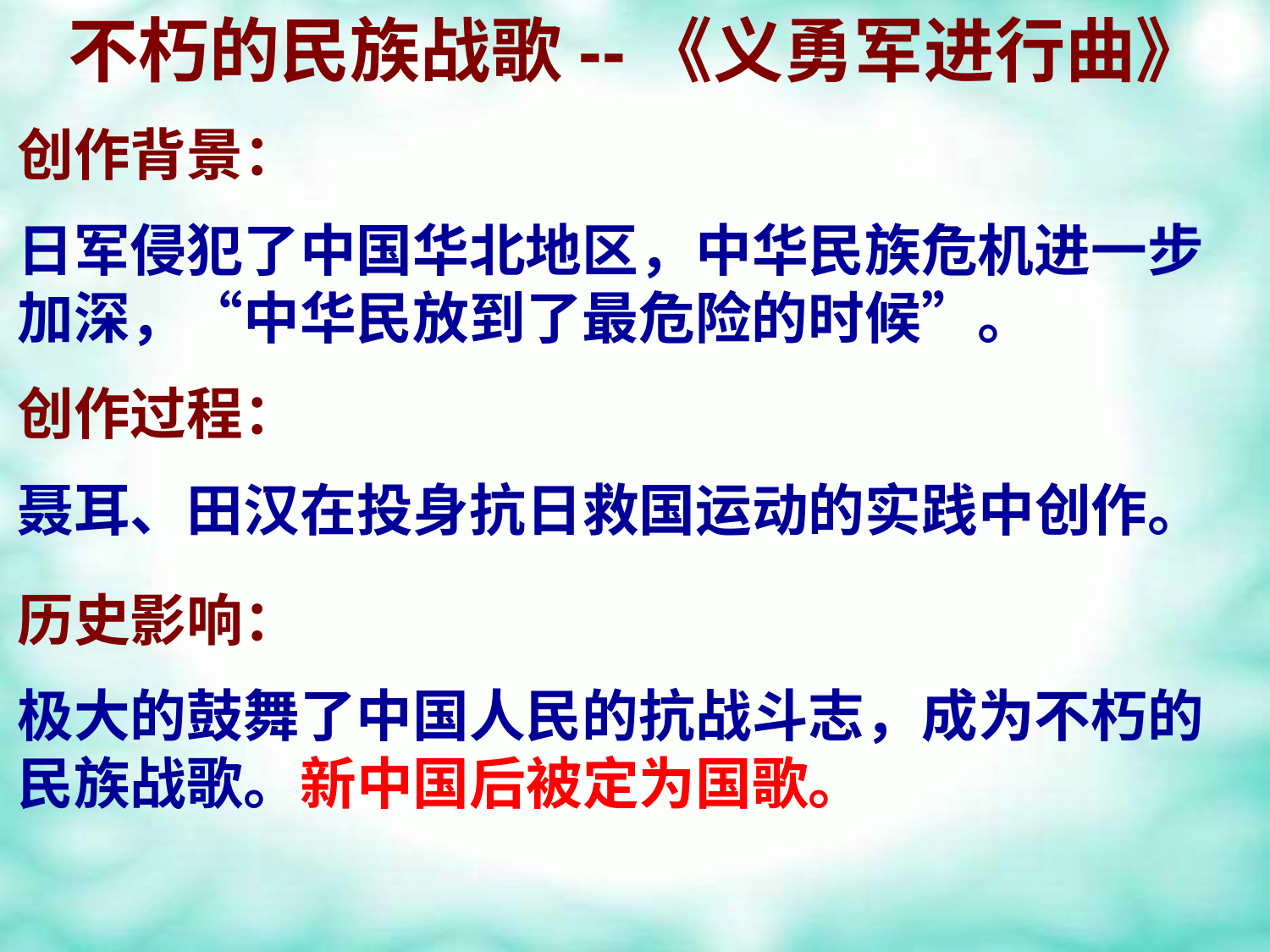

不朽的民族战歌--《义勇军进行曲》
创作背景：
日军侵犯了中国华北地区，中华民族危机进一步加深，“中华民放到了最危险的时候”。
创作过程：
聂耳、田汉在投身抗日救国运动的实践中创作。
历史影响：
极大的鼓舞了中国人民的抗战斗志，成为不朽的民族战歌。新中国后被定为国歌。